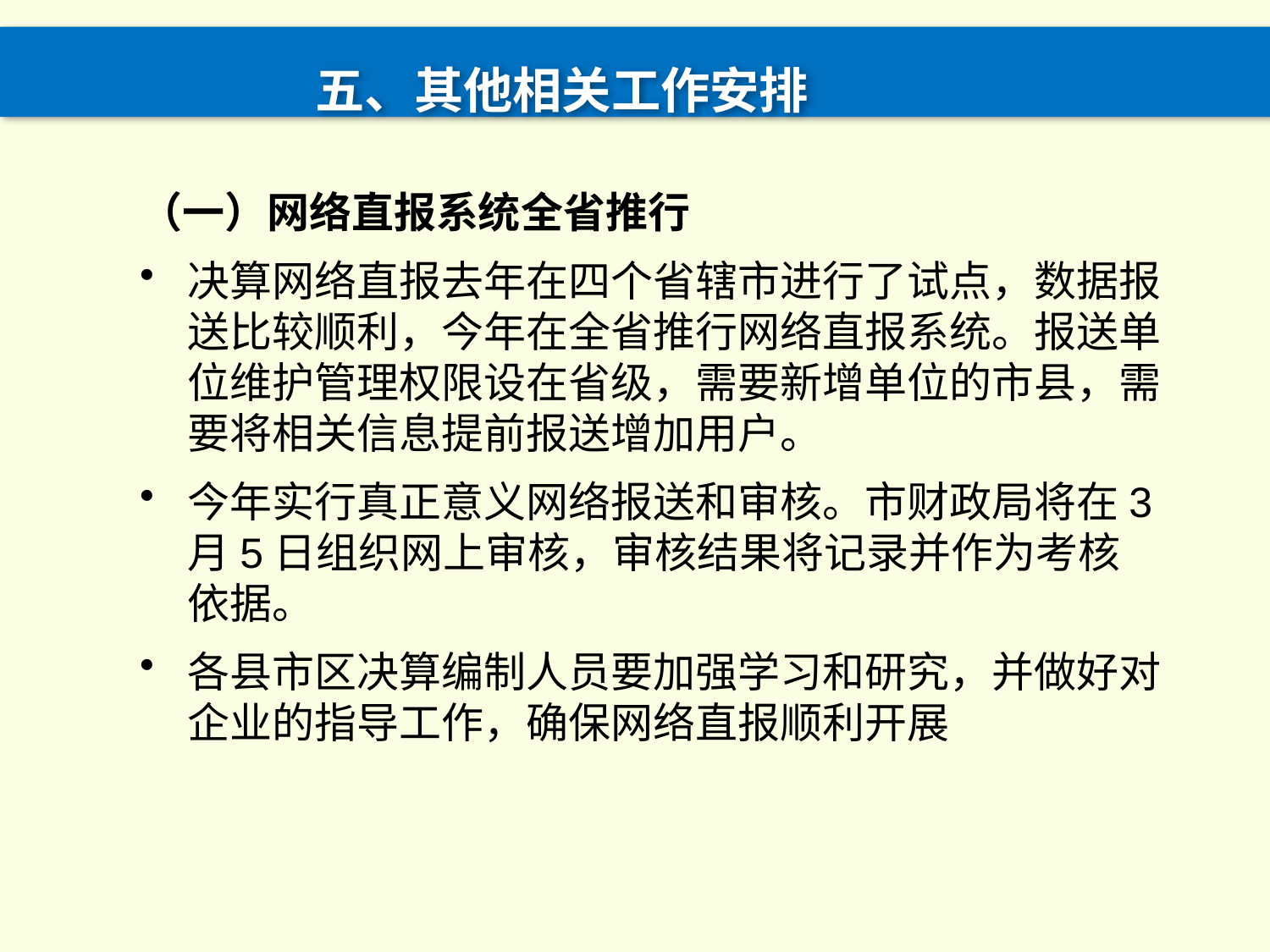

# 五、其他相关工作安排
（一）网络直报系统全省推行
决算网络直报去年在四个省辖市进行了试点，数据报送比较顺利，今年在全省推行网络直报系统。报送单位维护管理权限设在省级，需要新增单位的市县，需要将相关信息提前报送增加用户。
今年实行真正意义网络报送和审核。市财政局将在3月5日组织网上审核，审核结果将记录并作为考核依据。
各县市区决算编制人员要加强学习和研究，并做好对企业的指导工作，确保网络直报顺利开展